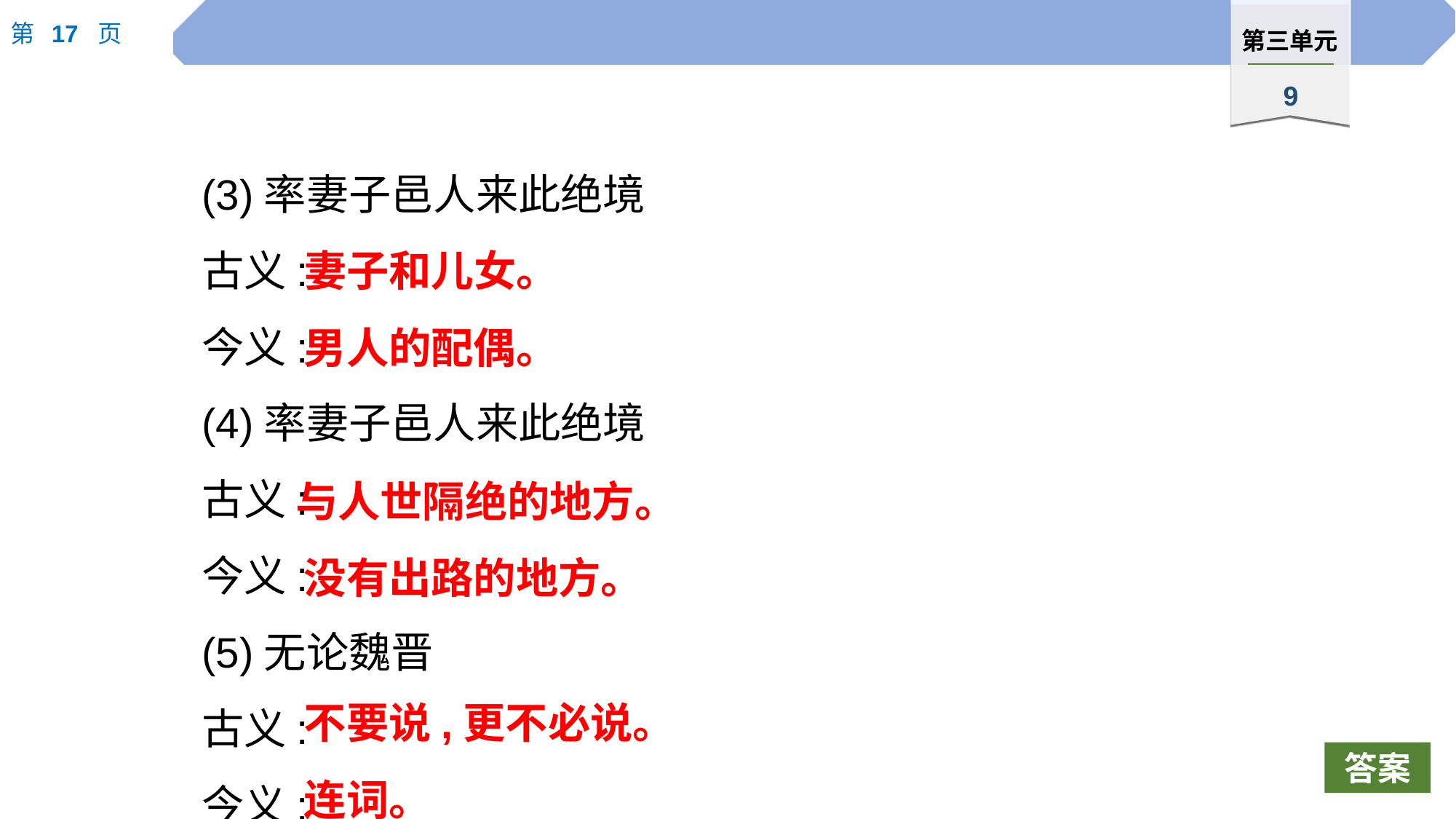

(3)率妻子邑人来此绝境
古义:
今义:
(4)率妻子邑人来此绝境
古义:
今义:
(5)无论魏晋
古义:
今义:
妻子和儿女。
男人的配偶。
与人世隔绝的地方。
没有出路的地方。
不要说,更不必说。
连词。
答案